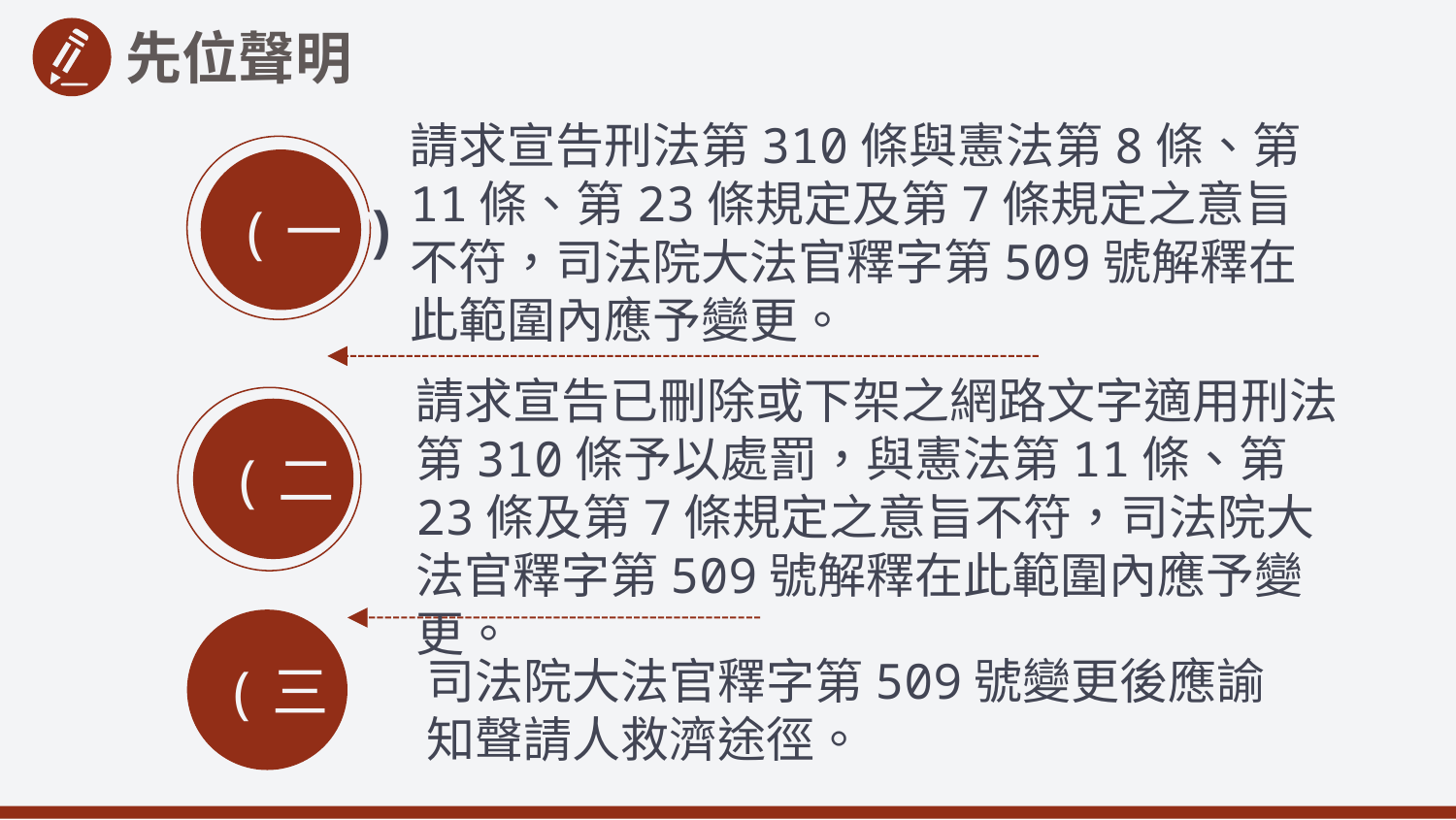

先位聲明

請求宣告刑法第310條與憲法第8條、第11條、第23條規定及第7條規定之意旨不符，司法院大法官釋字第509號解釋在此範圍內應予變更。
 (一)
(一)

請求宣告已刪除或下架之網路文字適用刑法第310條予以處罰，與憲法第11條、第23條及第7條規定之意旨不符，司法院大法官釋字第509號解釋在此範圍內應予變更。

(二)
(三)

司法院大法官釋字第509號變更後應諭知聲請人救濟途徑。